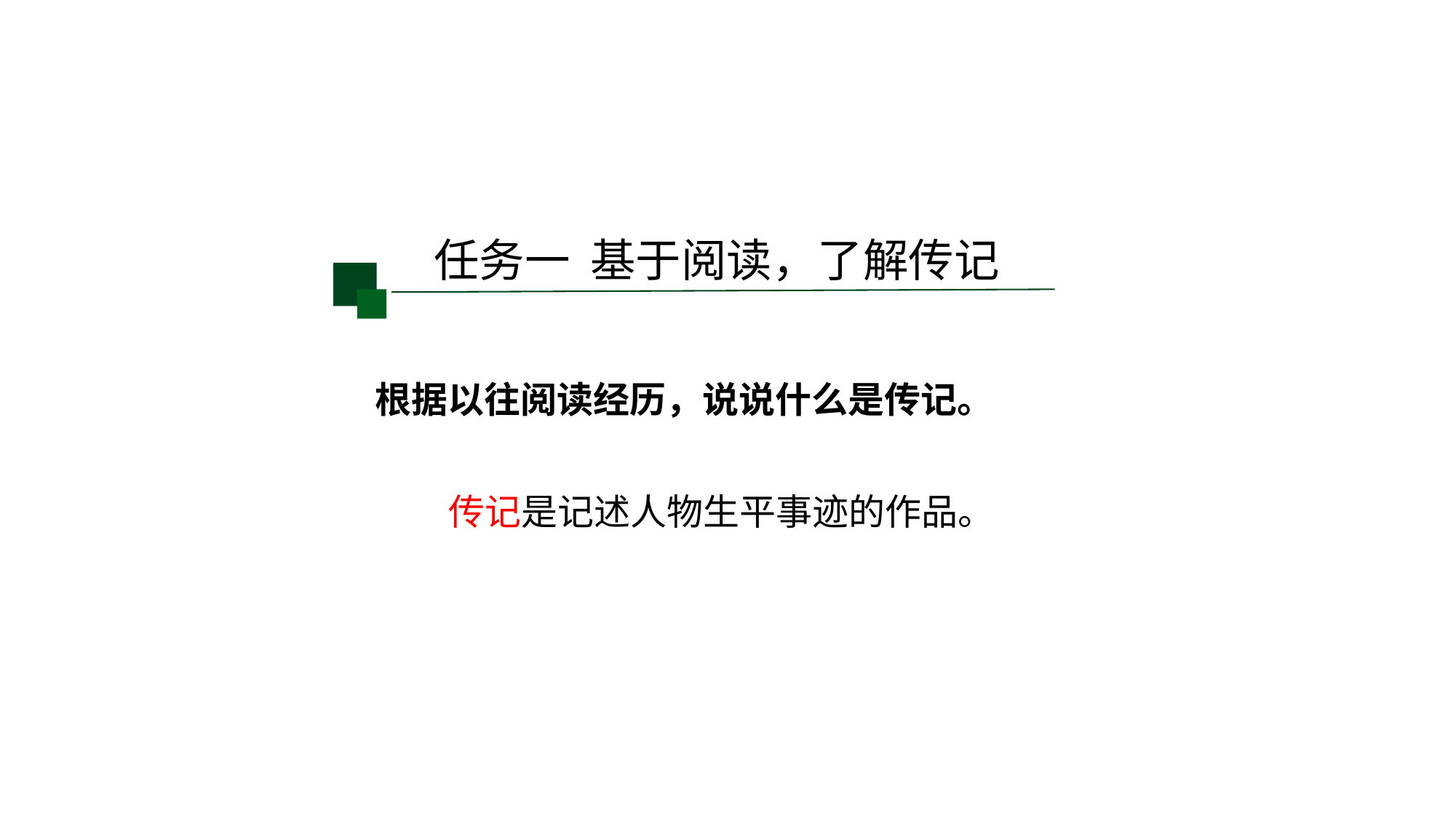

任务一  基于阅读，了解传记

根据以往阅读经历，说说什么是传记。
          传记是记述人物生平事迹的作品。